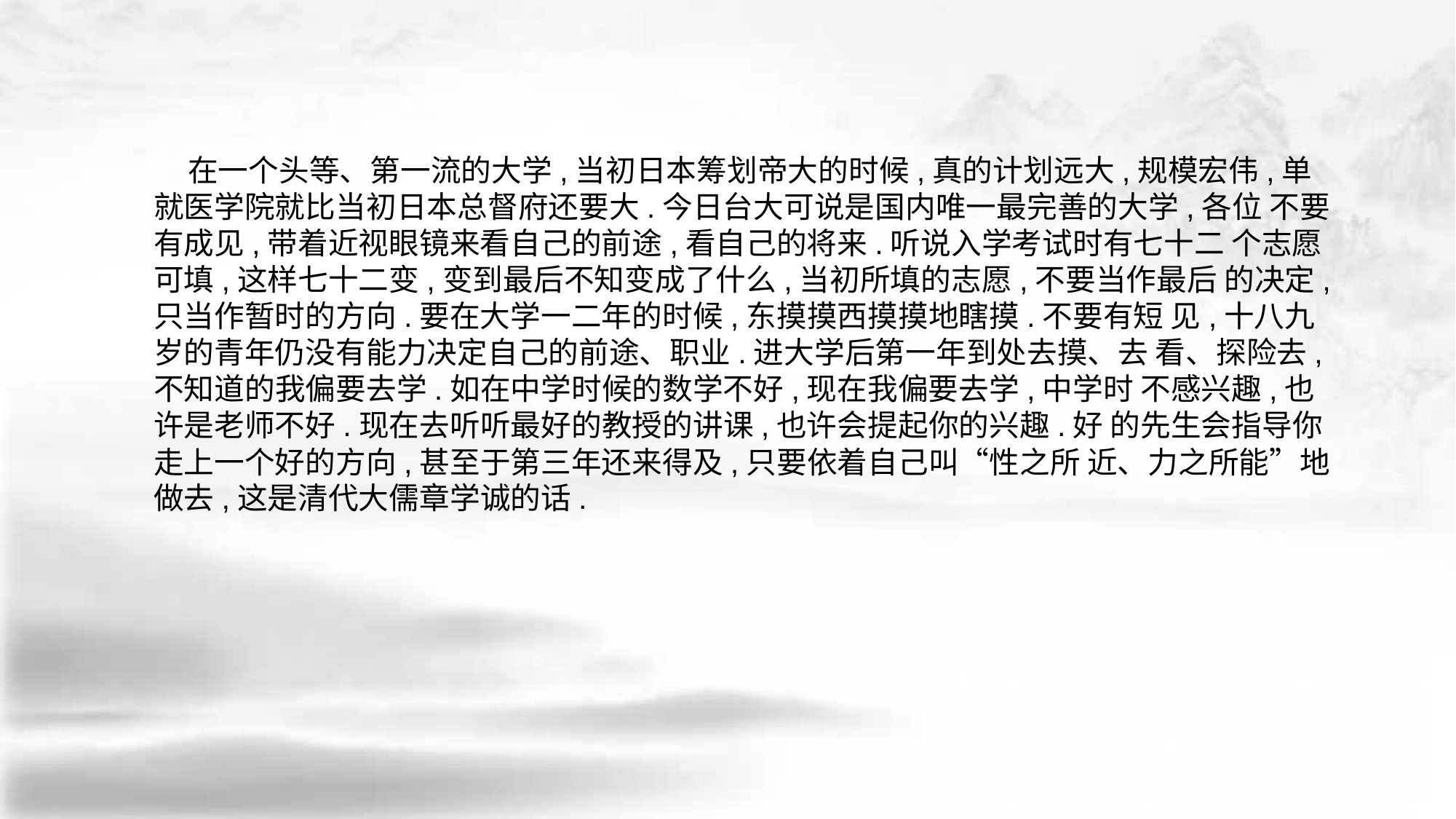

在一个头等、第一流的大学,当初日本筹划帝大的时候,真的计划远大,规模宏伟,单 就医学院就比当初日本总督府还要大.今日台大可说是国内唯一最完善的大学,各位 不要有成见,带着近视眼镜来看自己的前途,看自己的将来.听说入学考试时有七十二 个志愿可填,这样七十二变,变到最后不知变成了什么,当初所填的志愿,不要当作最后 的决定,只当作暂时的方向.要在大学一二年的时候,东摸摸西摸摸地瞎摸.不要有短 见,十八九岁的青年仍没有能力决定自己的前途、职业.进大学后第一年到处去摸、去 看、探险去,不知道的我偏要去学.如在中学时候的数学不好,现在我偏要去学,中学时 不感兴趣,也许是老师不好.现在去听听最好的教授的讲课,也许会提起你的兴趣.好 的先生会指导你走上一个好的方向,甚至于第三年还来得及,只要依着自己叫“性之所 近、力之所能”地做去,这是清代大儒章学诚的话.